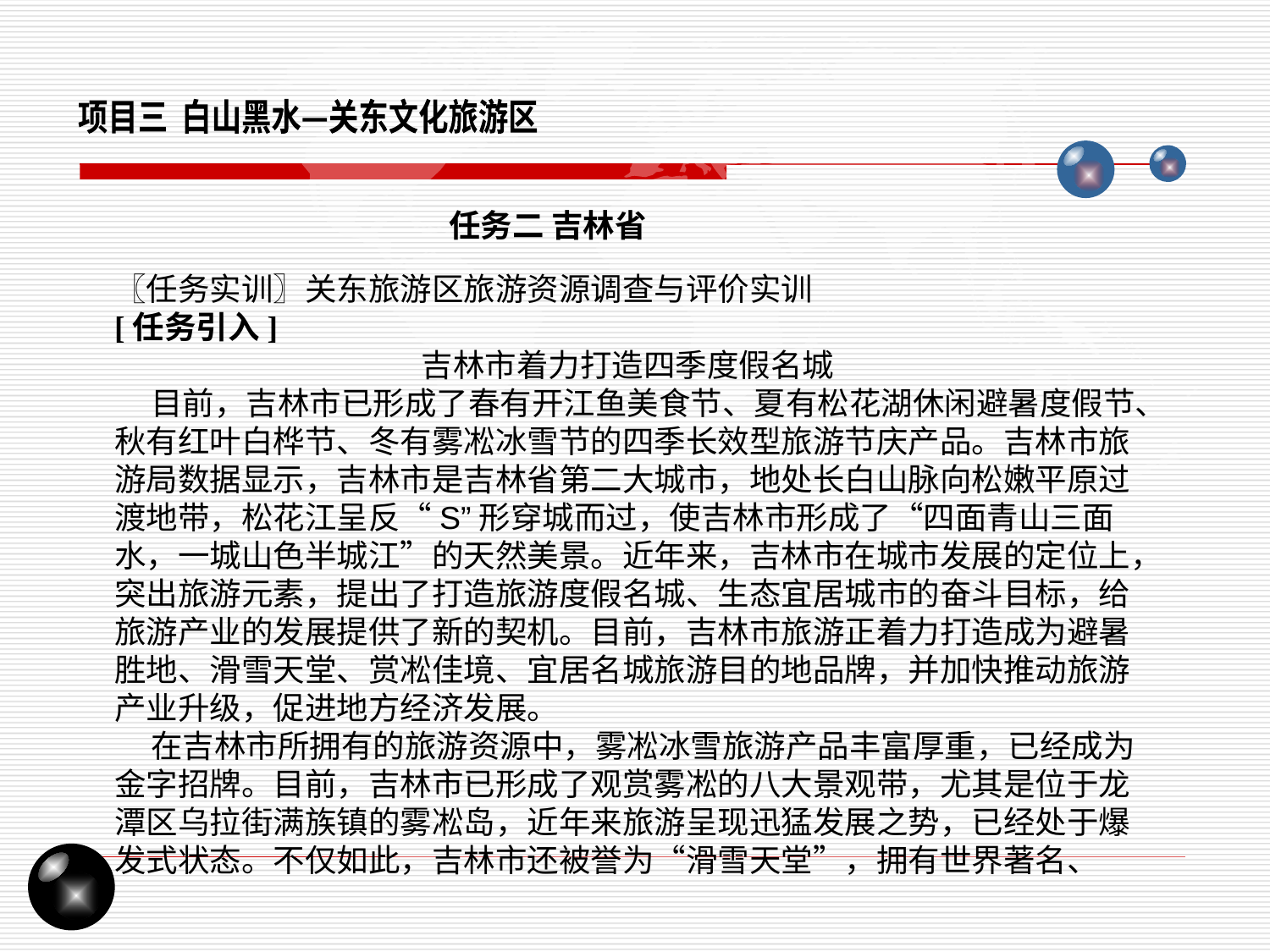

项目三  白山黑水—关东文化旅游区
任务二 吉林省

〖任务实训〗关东旅游区旅游资源调查与评价实训
[任务引入]
吉林市着力打造四季度假名城
    目前，吉林市已形成了春有开江鱼美食节、夏有松花湖休闲避暑度假节、秋有红叶白桦节、冬有雾凇冰雪节的四季长效型旅游节庆产品。吉林市旅游局数据显示，吉林市是吉林省第二大城市，地处长白山脉向松嫩平原过渡地带，松花江呈反“S”形穿城而过，使吉林市形成了“四面青山三面水，一城山色半城江”的天然美景。近年来，吉林市在城市发展的定位上，突出旅游元素，提出了打造旅游度假名城、生态宜居城市的奋斗目标，给旅游产业的发展提供了新的契机。目前，吉林市旅游正着力打造成为避暑胜地、滑雪天堂、赏凇佳境、宜居名城旅游目的地品牌，并加快推动旅游产业升级，促进地方经济发展。
    在吉林市所拥有的旅游资源中，雾凇冰雪旅游产品丰富厚重，已经成为金字招牌。目前，吉林市已形成了观赏雾凇的八大景观带，尤其是位于龙潭区乌拉街满族镇的雾凇岛，近年来旅游呈现迅猛发展之势，已经处于爆发式状态。不仅如此，吉林市还被誉为“滑雪天堂”，拥有世界著名、